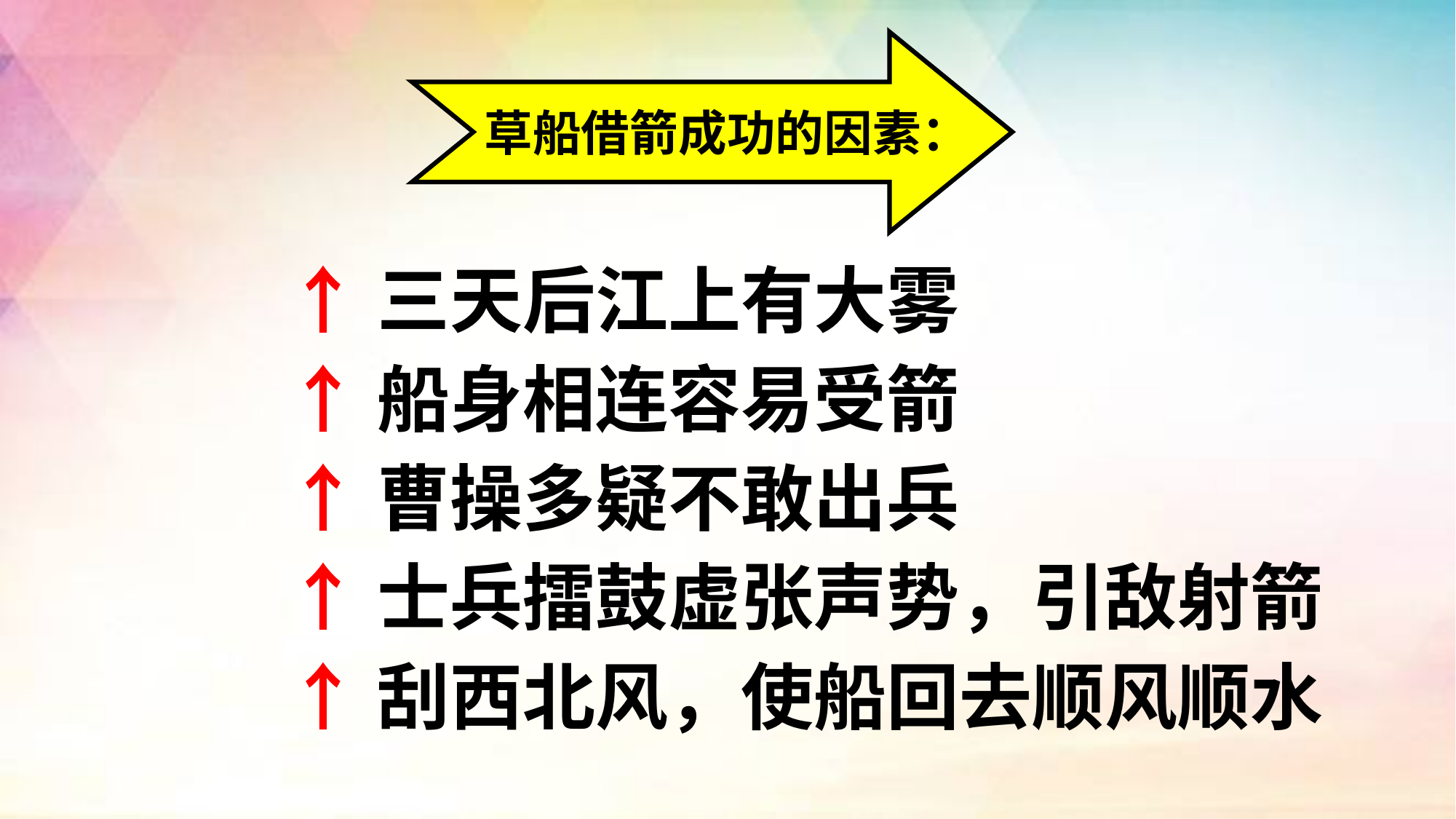

草船借箭成功的因素：
↑三天后江上有大雾
↑船身相连容易受箭
↑曹操多疑不敢出兵
↑士兵擂鼓虚张声势，引敌射箭
↑刮西北风，使船回去顺风顺水